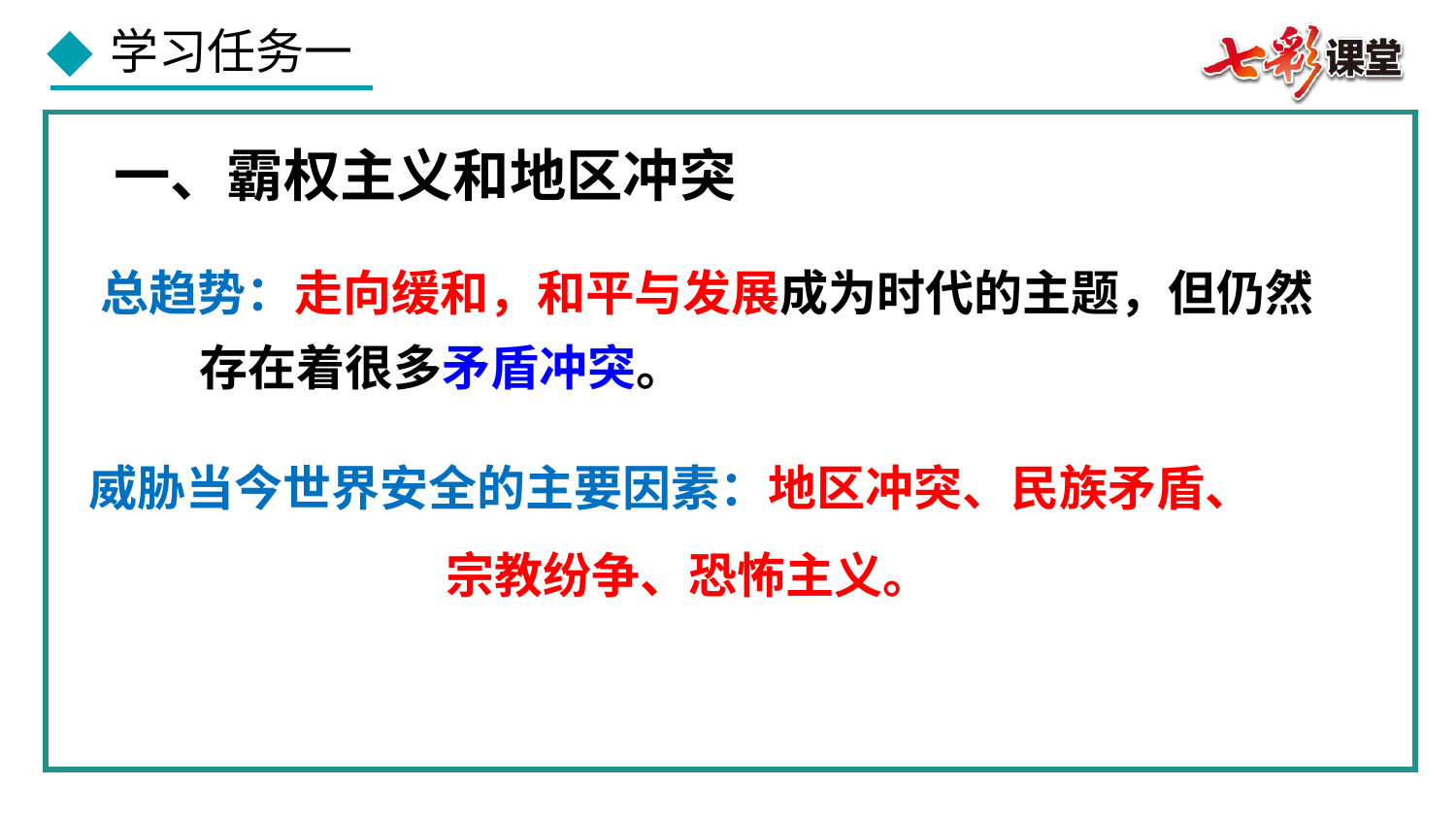

一、霸权主义和地区冲突
总趋势：走向缓和，和平与发展成为时代的主题，但仍然
        存在着很多矛盾冲突。
威胁当今世界安全的主要因素：地区冲突、民族矛盾、
                         宗教纷争、恐怖主义。